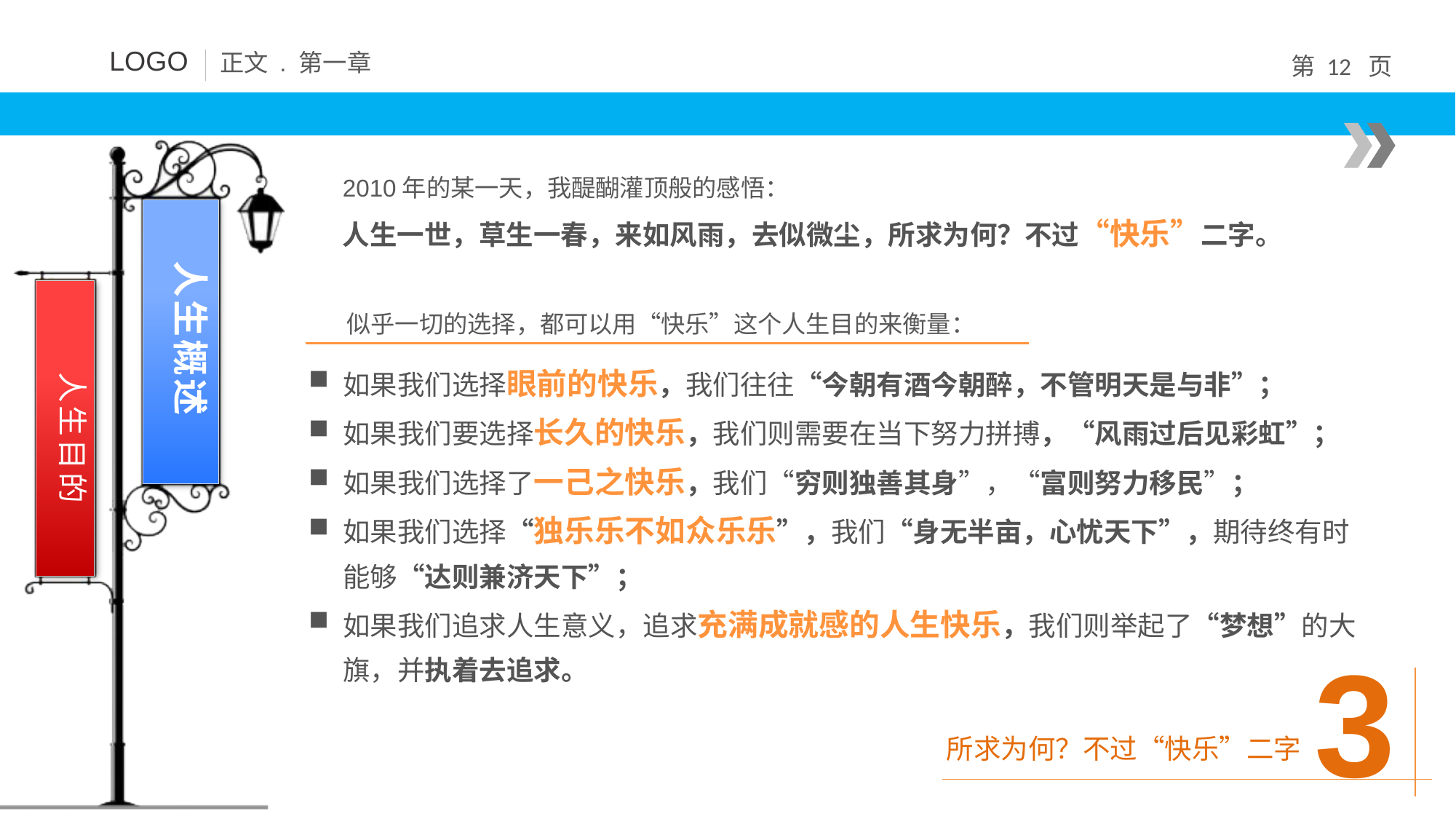

2010年的某一天，我醍醐灌顶般的感悟：
人生一世，草生一春，来如风雨，去似微尘，所求为何？不过“快乐”二字。
似乎一切的选择，都可以用“快乐”这个人生目的来衡量：
人生目的
如果我们选择眼前的快乐，我们往往“今朝有酒今朝醉，不管明天是与非”；
如果我们要选择长久的快乐，我们则需要在当下努力拼搏，“风雨过后见彩虹”；
如果我们选择了一己之快乐，我们“穷则独善其身”，“富则努力移民”；
如果我们选择“独乐乐不如众乐乐”，我们“身无半亩，心忧天下”，期待终有时能够“达则兼济天下”；
如果我们追求人生意义，追求充满成就感的人生快乐，我们则举起了“梦想”的大旗，并执着去追求。
3
所求为何？不过“快乐”二字